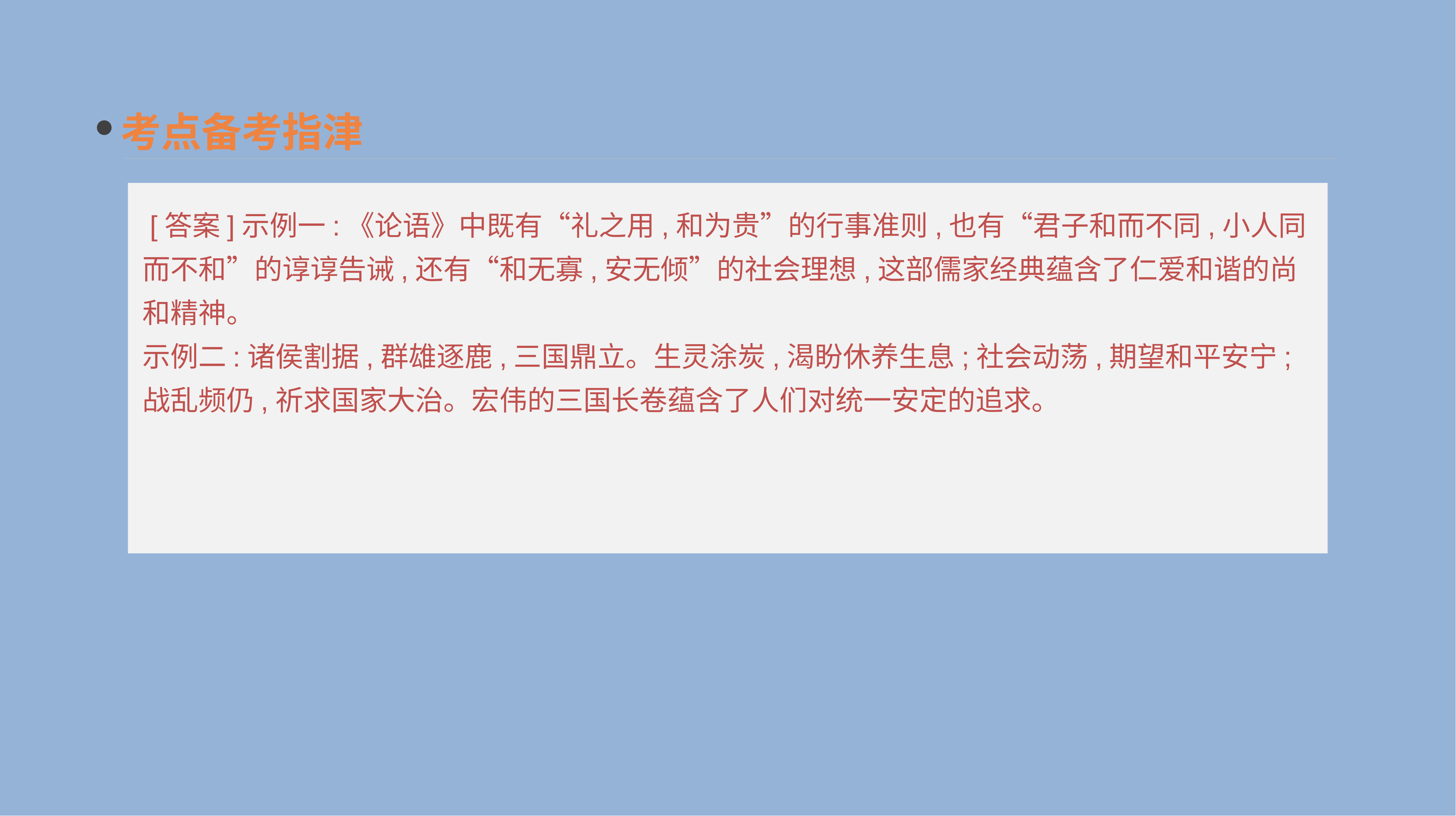

考点备考指津

 [答案]示例一:《论语》中既有“礼之用,和为贵”的行事准则,也有“君子和而不同,小人同而不和”的谆谆告诫,还有“和无寡,安无倾”的社会理想,这部儒家经典蕴含了仁爱和谐的尚和精神。
示例二:诸侯割据,群雄逐鹿,三国鼎立。生灵涂炭,渴盼休养生息;社会动荡,期望和平安宁;战乱频仍,祈求国家大治。宏伟的三国长卷蕴含了人们对统一安定的追求。